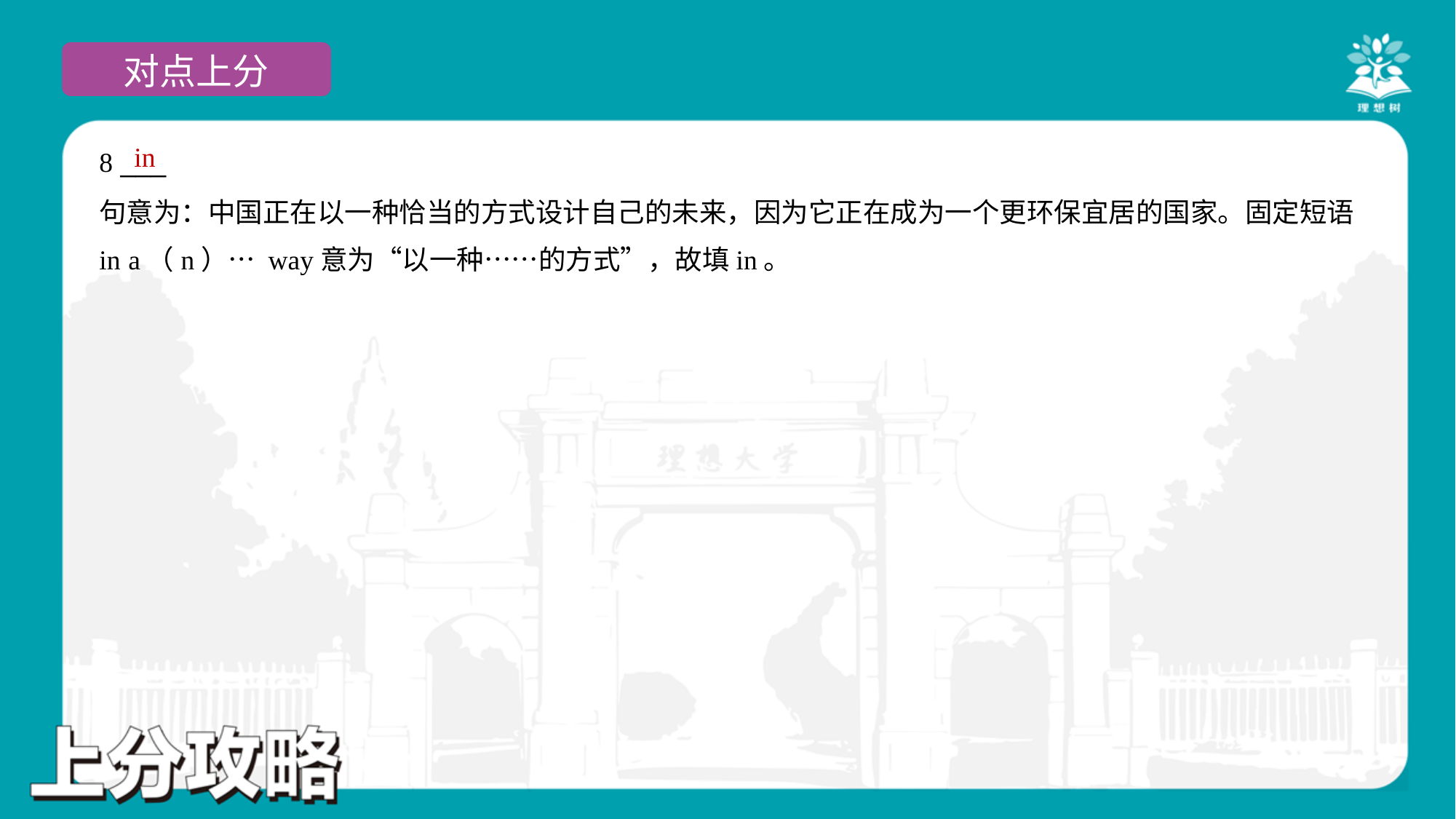

in
8 ___
句意为：中国正在以一种恰当的方式设计自己的未来，因为它正在成为一个更环保宜居的国家。固定短语
in a（n）… way意为“以一种……的方式”，故填in。